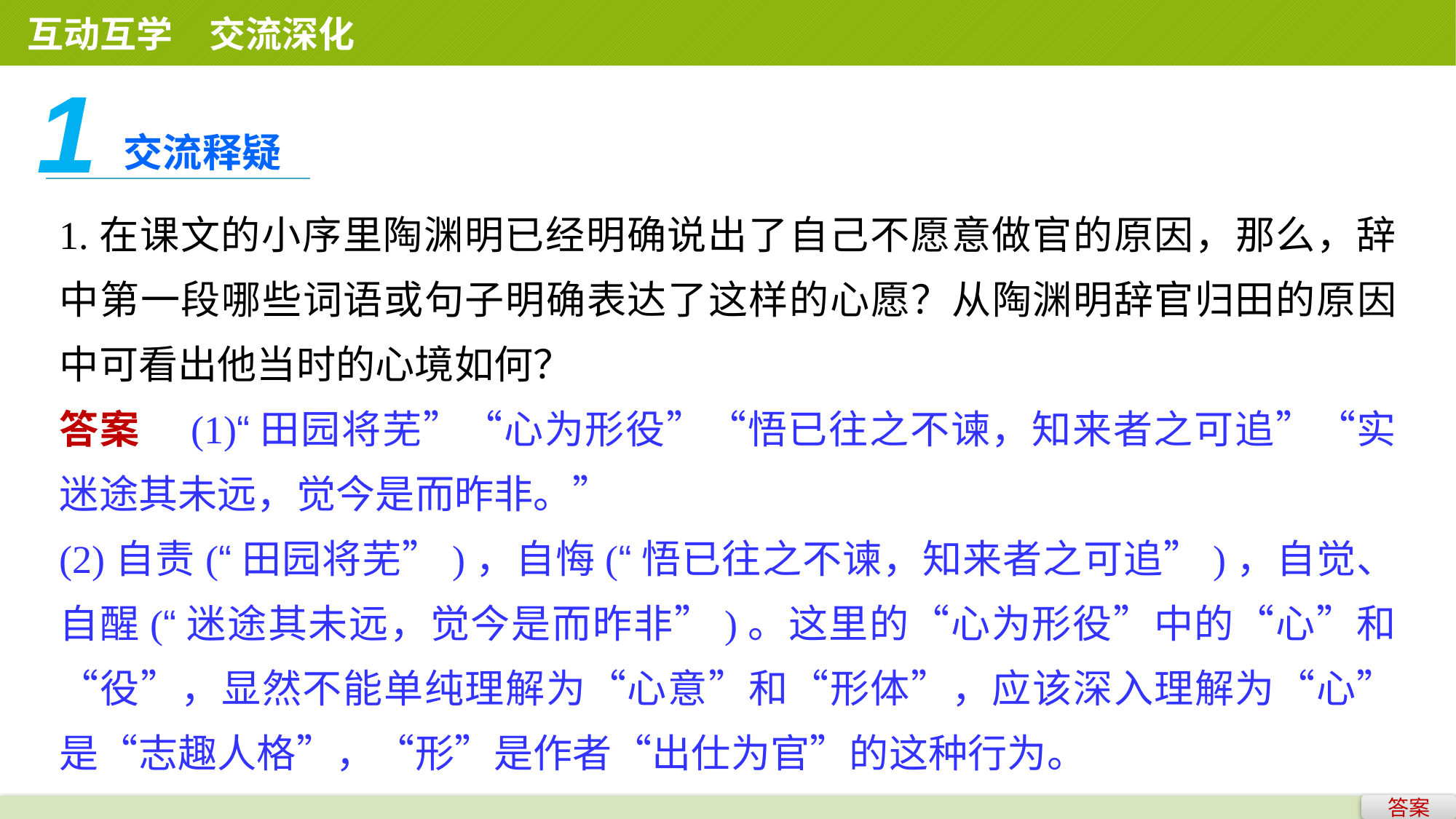

互动互学　交流深化
1
交流释疑
1.在课文的小序里陶渊明已经明确说出了自己不愿意做官的原因，那么，辞中第一段哪些词语或句子明确表达了这样的心愿？从陶渊明辞官归田的原因中可看出他当时的心境如何？
答案　(1)“田园将芜”“心为形役”“悟已往之不谏，知来者之可追”“实迷途其未远，觉今是而昨非。”
(2)自责(“田园将芜”)，自悔(“悟已往之不谏，知来者之可追”)，自觉、自醒(“迷途其未远，觉今是而昨非”)。这里的“心为形役”中的“心”和“役”，显然不能单纯理解为“心意”和“形体”，应该深入理解为“心”是“志趣人格”，“形”是作者“出仕为官”的这种行为。
答案